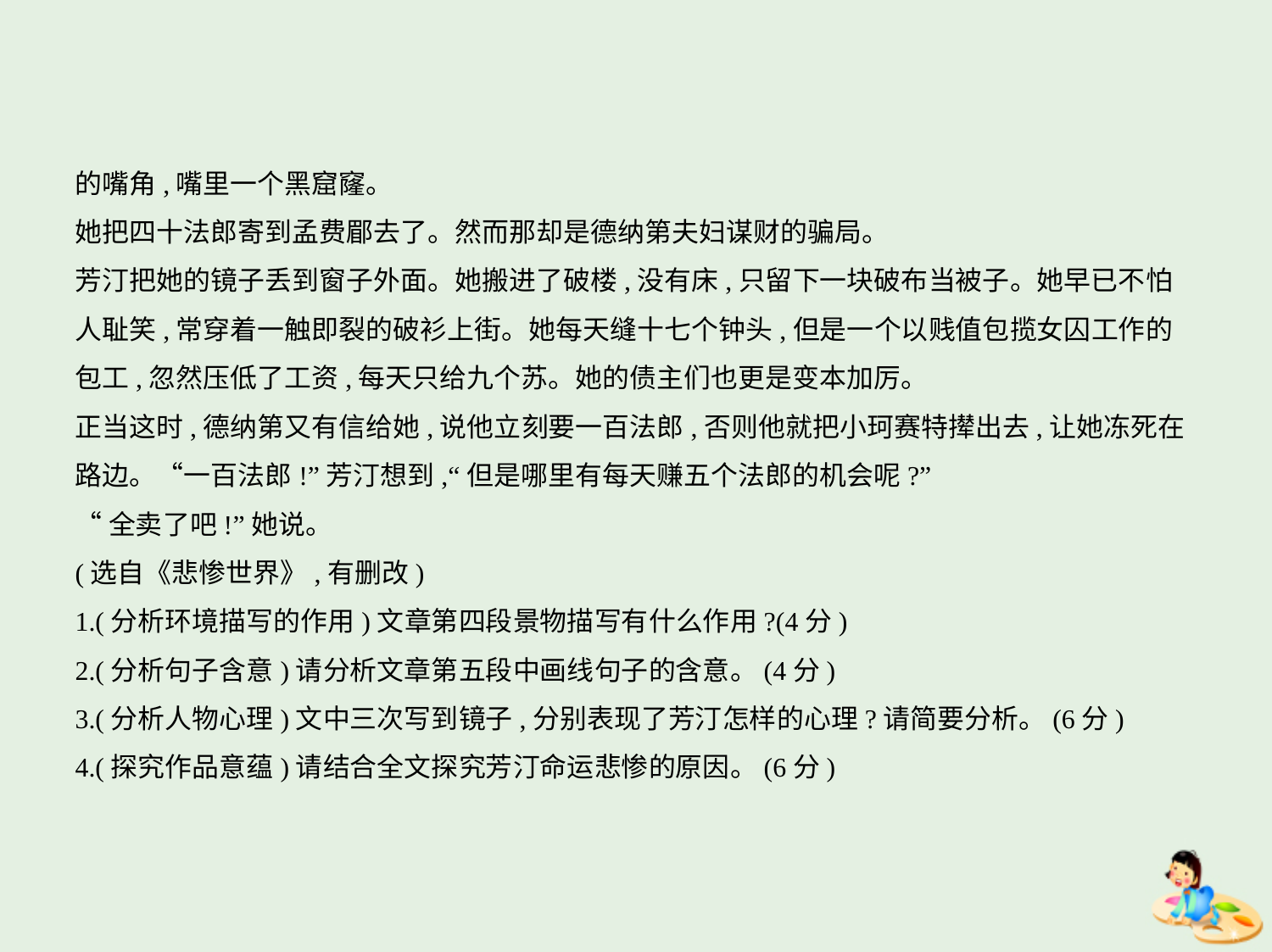

的嘴角,嘴里一个黑窟窿。
她把四十法郎寄到孟费郿去了。然而那却是德纳第夫妇谋财的骗局。
芳汀把她的镜子丢到窗子外面。她搬进了破楼,没有床,只留下一块破布当被子。她早已不怕
人耻笑,常穿着一触即裂的破衫上街。她每天缝十七个钟头,但是一个以贱值包揽女囚工作的
包工,忽然压低了工资,每天只给九个苏。她的债主们也更是变本加厉。
正当这时,德纳第又有信给她,说他立刻要一百法郎,否则他就把小珂赛特撵出去,让她冻死在
路边。“一百法郎!”芳汀想到,“但是哪里有每天赚五个法郎的机会呢?”
“全卖了吧!”她说。
(选自《悲惨世界》,有删改)
1.(分析环境描写的作用)文章第四段景物描写有什么作用?(4分)
2.(分析句子含意)请分析文章第五段中画线句子的含意。(4分)
3.(分析人物心理)文中三次写到镜子,分别表现了芳汀怎样的心理?请简要分析。(6分)
4.(探究作品意蕴)请结合全文探究芳汀命运悲惨的原因。(6分)